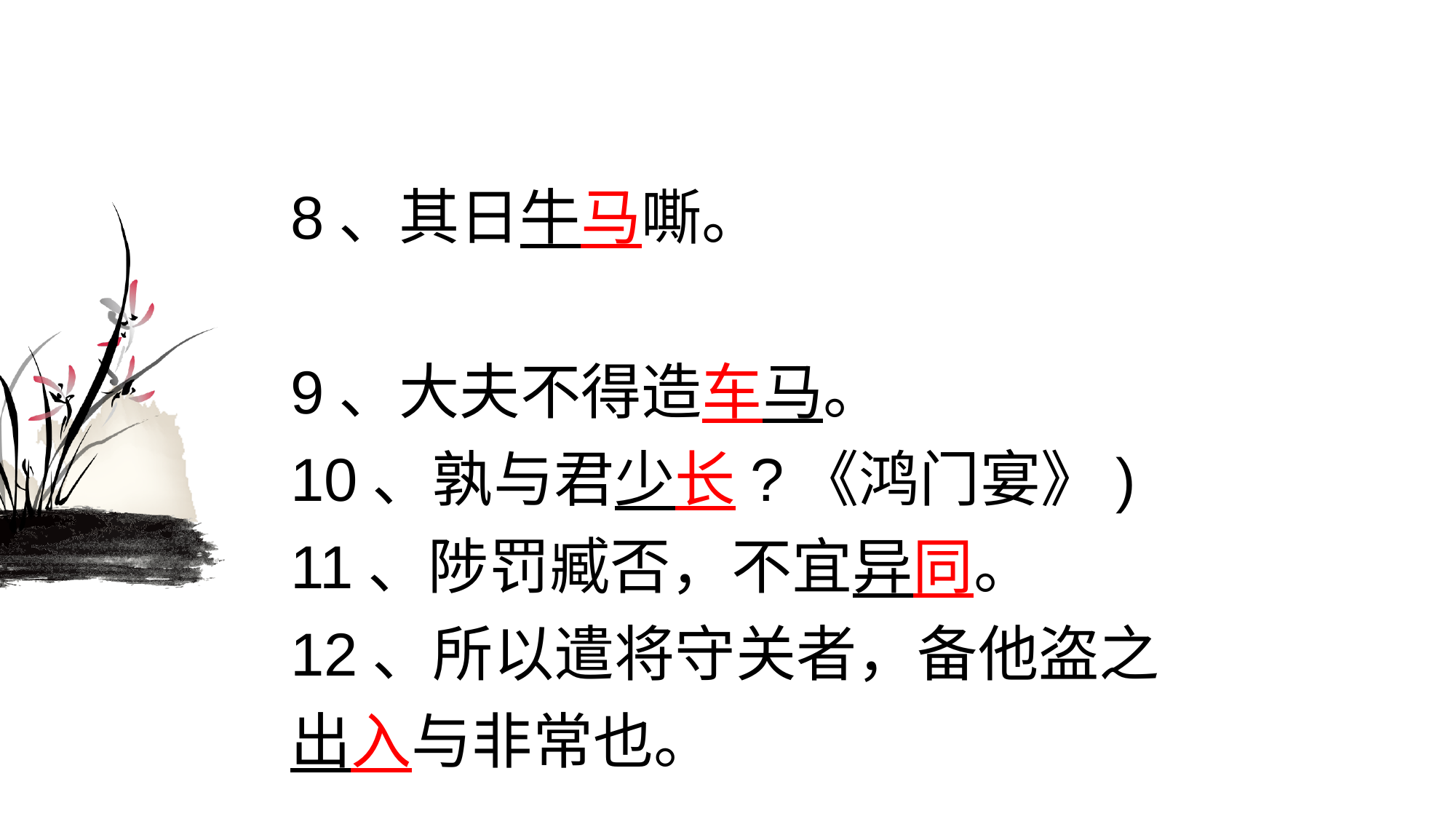

8、其日牛马嘶。
9、大夫不得造车马。
10、孰与君少长?《鸿门宴》)
11、陟罚臧否，不宜异同。
12、所以遣将守关者，备他盗之出入与非常也。